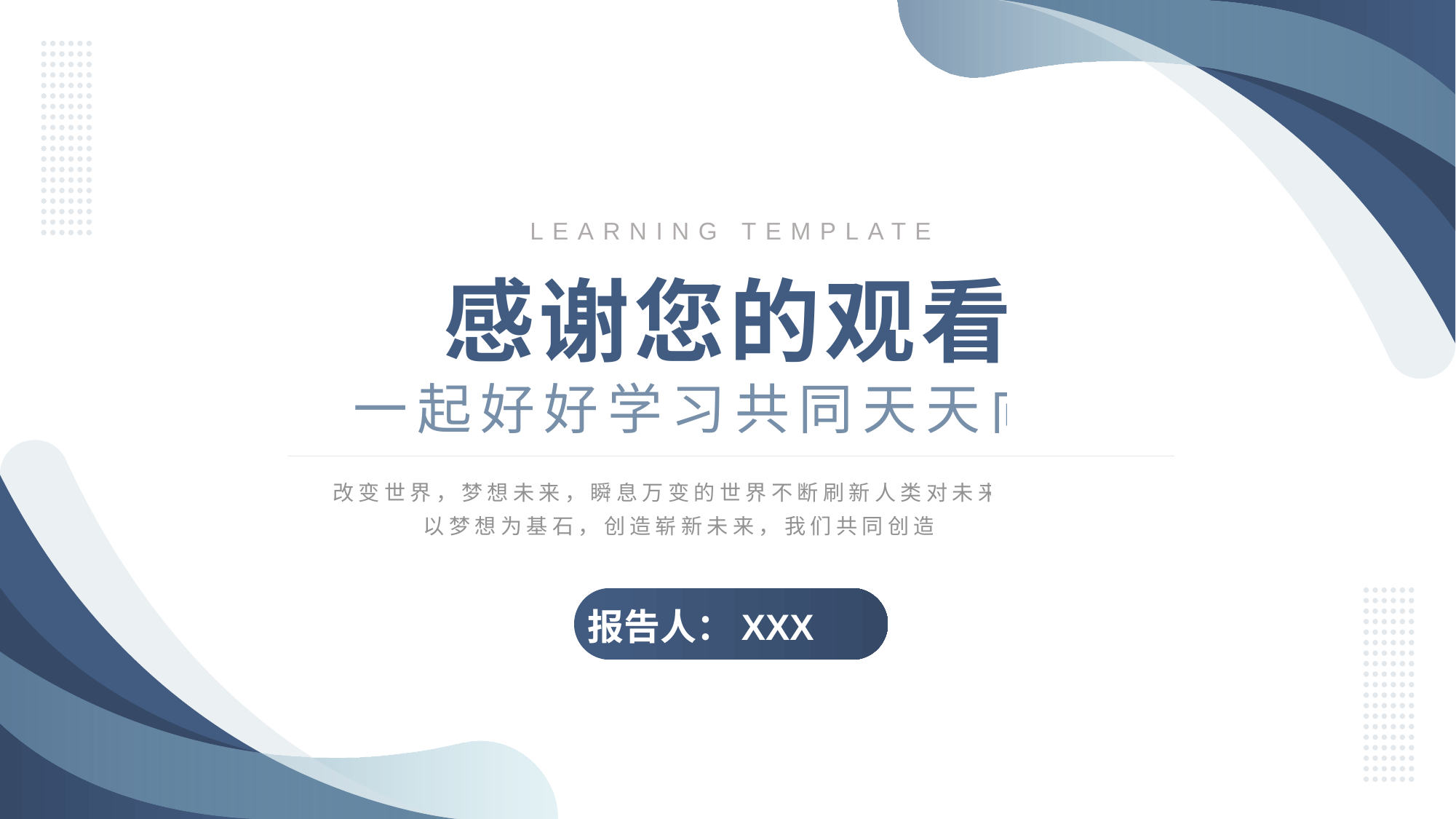

LEARNING TEMPLATE
感谢您的观看
一起好好学习共同天天向上
改变世界，梦想未来，瞬息万变的世界不断刷新人类对未来的无限想象
以梦想为基石，创造崭新未来，我们共同创造新的世界

报告人：XXX